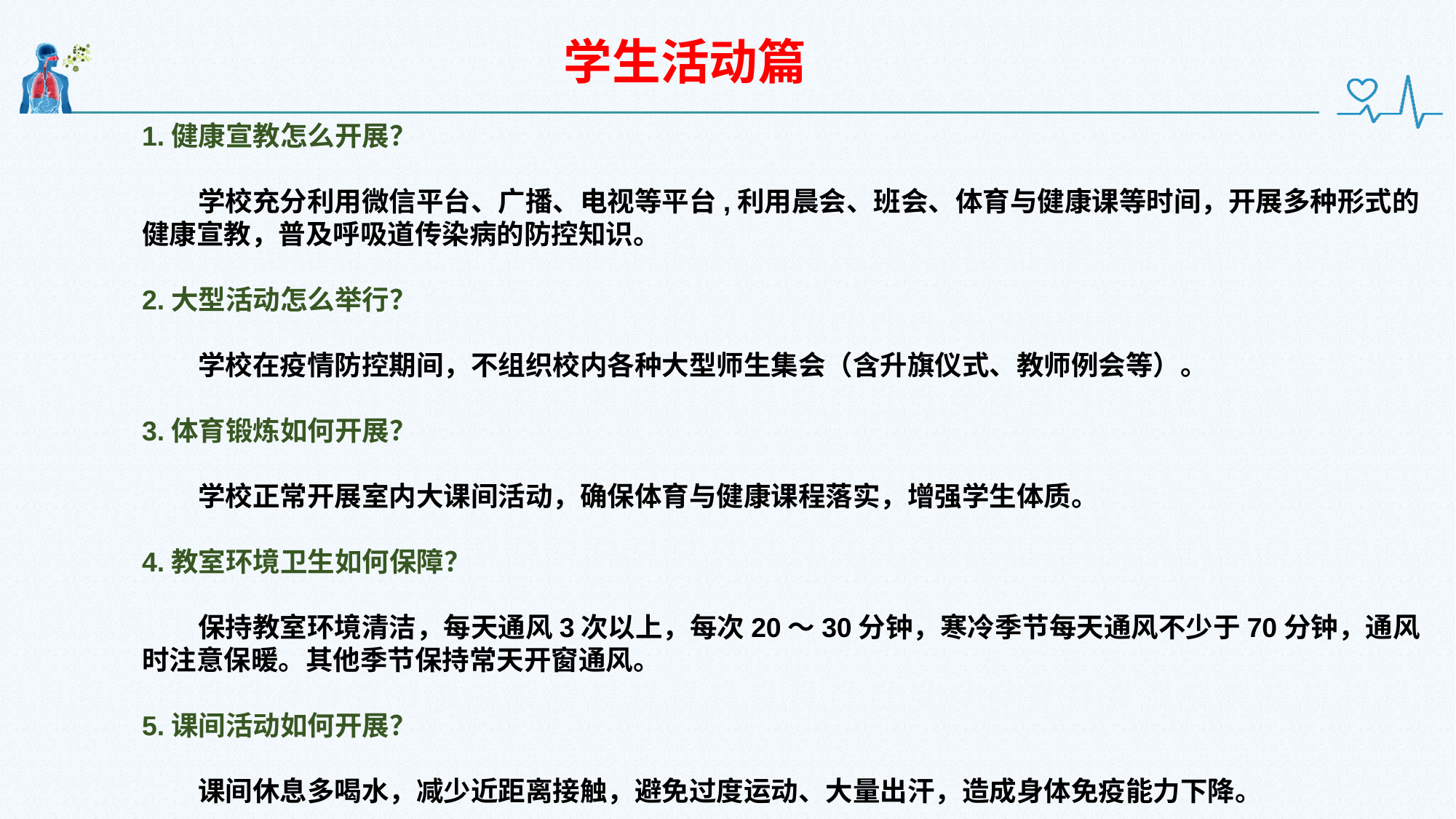

学生活动篇
1.健康宣教怎么开展？

        学校充分利用微信平台、广播、电视等平台,利用晨会、班会、体育与健康课等时间，开展多种形式的健康宣教，普及呼吸道传染病的防控知识。

2.大型活动怎么举行？

        学校在疫情防控期间，不组织校内各种大型师生集会（含升旗仪式、教师例会等）。

3.体育锻炼如何开展？

        学校正常开展室内大课间活动，确保体育与健康课程落实，增强学生体质。

4.教室环境卫生如何保障？

        保持教室环境清洁，每天通风3次以上，每次20～30分钟，寒冷季节每天通风不少于70分钟，通风时注意保暖。其他季节保持常天开窗通风。

5.课间活动如何开展？

        课间休息多喝水，减少近距离接触，避免过度运动、大量出汗，造成身体免疫能力下降。